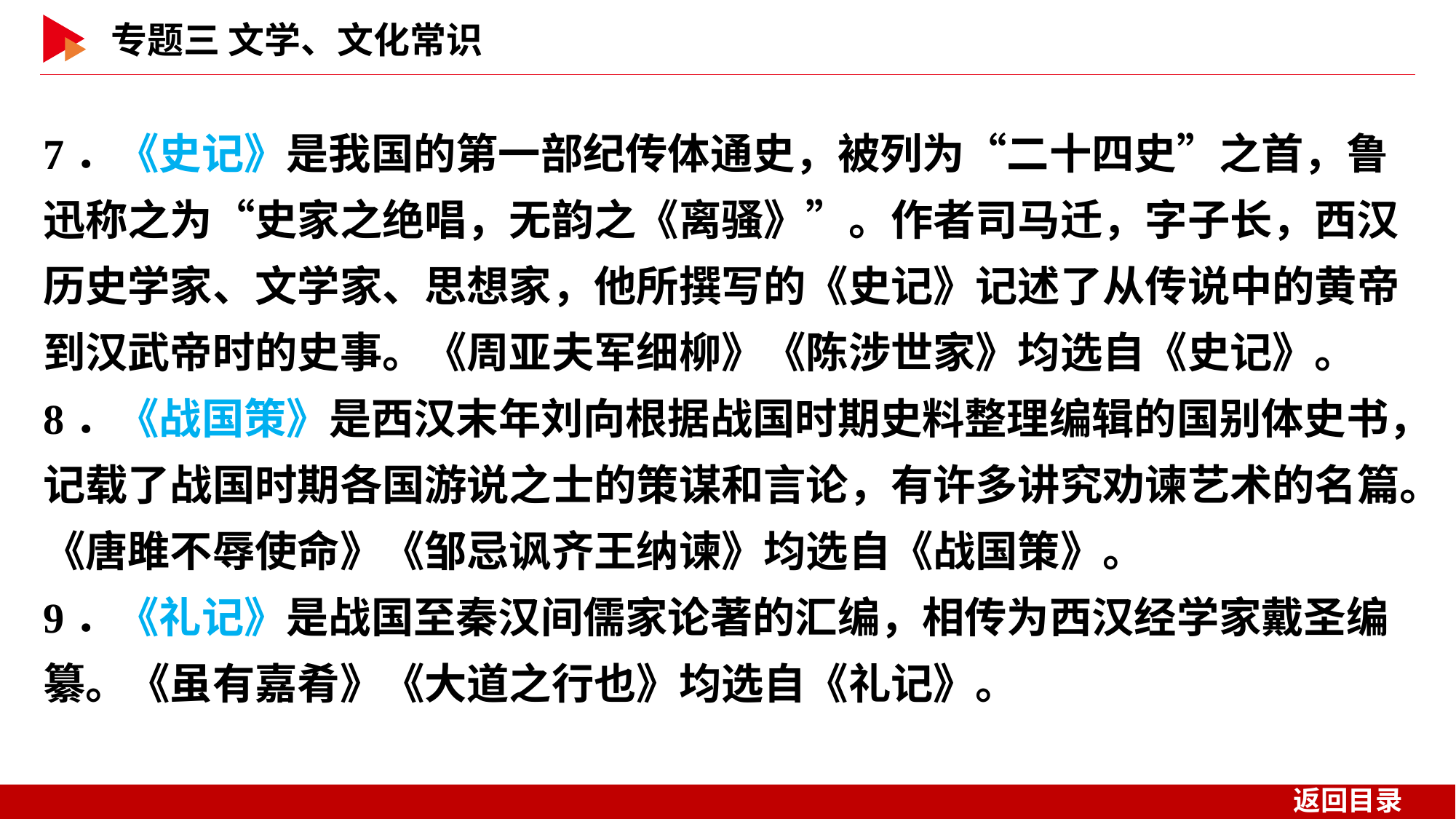

7．《史记》是我国的第一部纪传体通史，被列为“二十四史”之首，鲁迅称之为“史家之绝唱，无韵之《离骚》”。作者司马迁，字子长，西汉历史学家、文学家、思想家，他所撰写的《史记》记述了从传说中的黄帝到汉武帝时的史事。《周亚夫军细柳》《陈涉世家》均选自《史记》。
8．《战国策》是西汉末年刘向根据战国时期史料整理编辑的国别体史书，记载了战国时期各国游说之士的策谋和言论，有许多讲究劝谏艺术的名篇。《唐雎不辱使命》《邹忌讽齐王纳谏》均选自《战国策》。
9．《礼记》是战国至秦汉间儒家论著的汇编，相传为西汉经学家戴圣编纂。《虽有嘉肴》《大道之行也》均选自《礼记》。